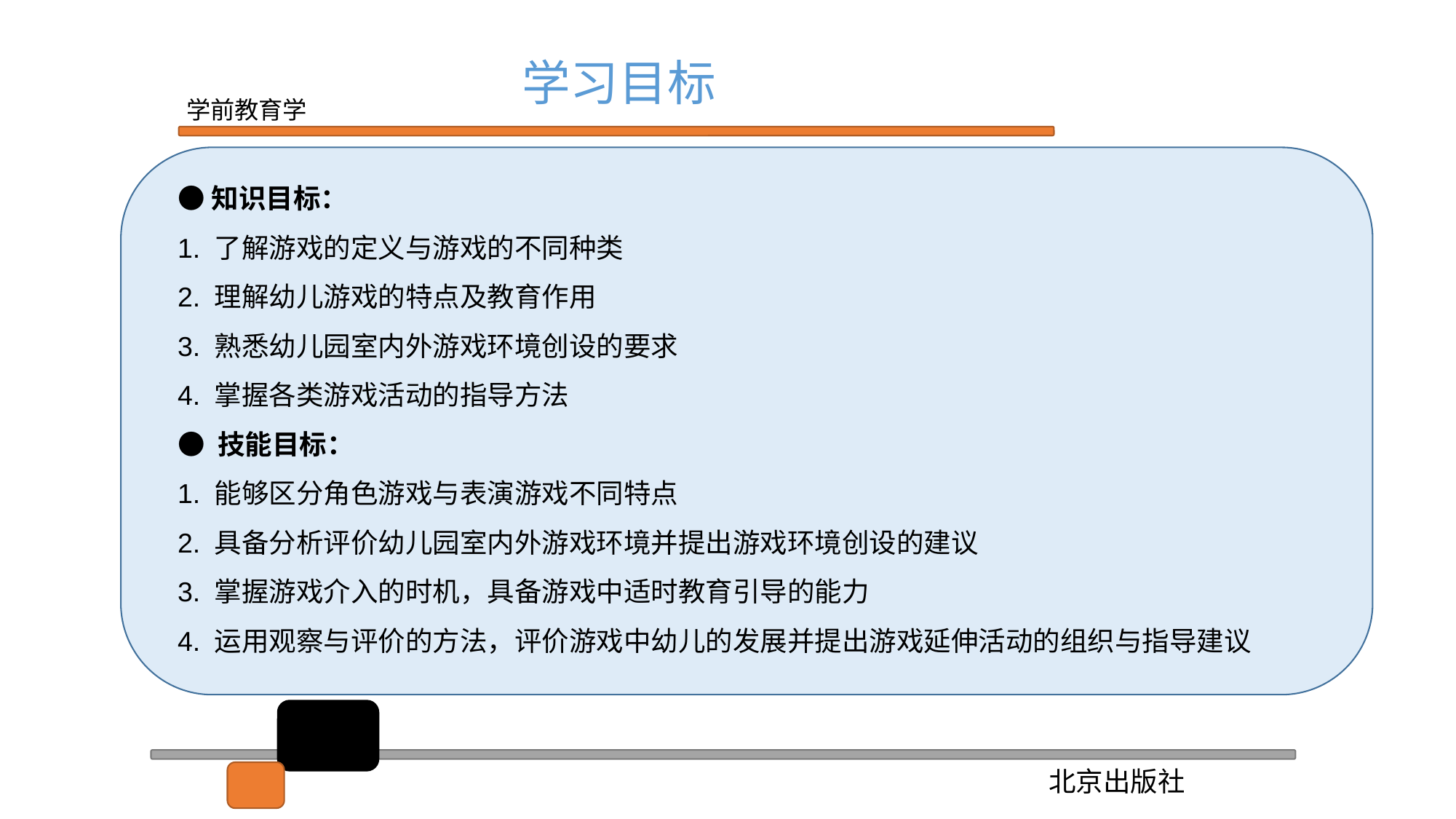

学习目标

●知识目标：
1. 了解游戏的定义与游戏的不同种类
2. 理解幼儿游戏的特点及教育作用
3. 熟悉幼儿园室内外游戏环境创设的要求
4. 掌握各类游戏活动的指导方法
● 技能目标：
1. 能够区分角色游戏与表演游戏不同特点
2. 具备分析评价幼儿园室内外游戏环境并提出游戏环境创设的建议
3. 掌握游戏介入的时机，具备游戏中适时教育引导的能力
4. 运用观察与评价的方法，评价游戏中幼儿的发展并提出游戏延伸活动的组织与指导建议